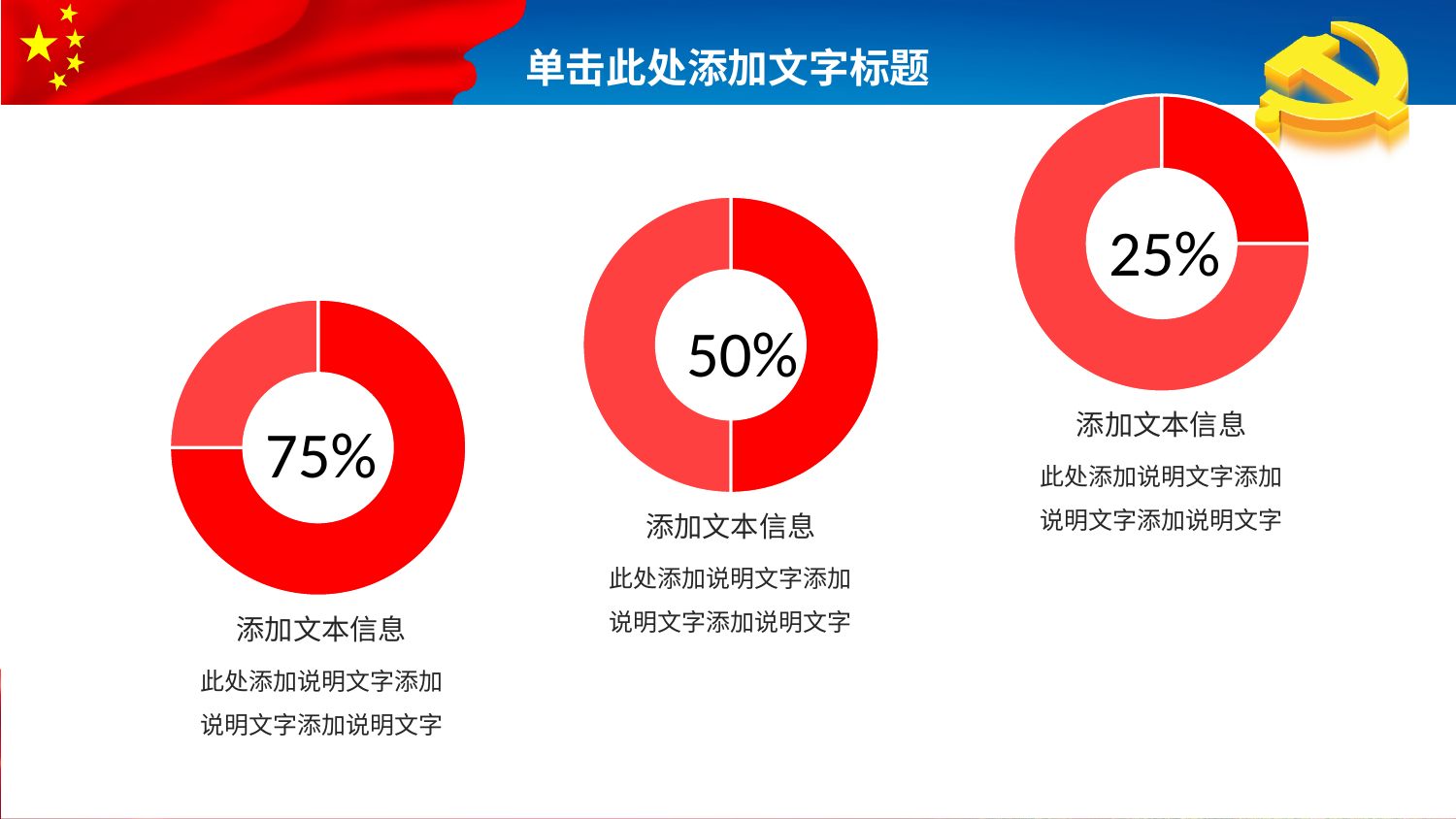

### Chart

| Category | 销售额 |
|---|---|
| 第一季度 | 2.5 |
| 第二季度 | 7.5 |

### Chart

| Category | 销售额 |
|---|---|
| 第一季度 | 5.0 |
| 第二季度 | 5.0 |
25%

### Chart

| Category | 销售额 |
|---|---|
| 第一季度 | 7.5 |
| 第二季度 | 2.5 |
50%
添加文本信息
此处添加说明文字添加说明文字添加说明文字
75%
添加文本信息
此处添加说明文字添加说明文字添加说明文字
添加文本信息
此处添加说明文字添加说明文字添加说明文字